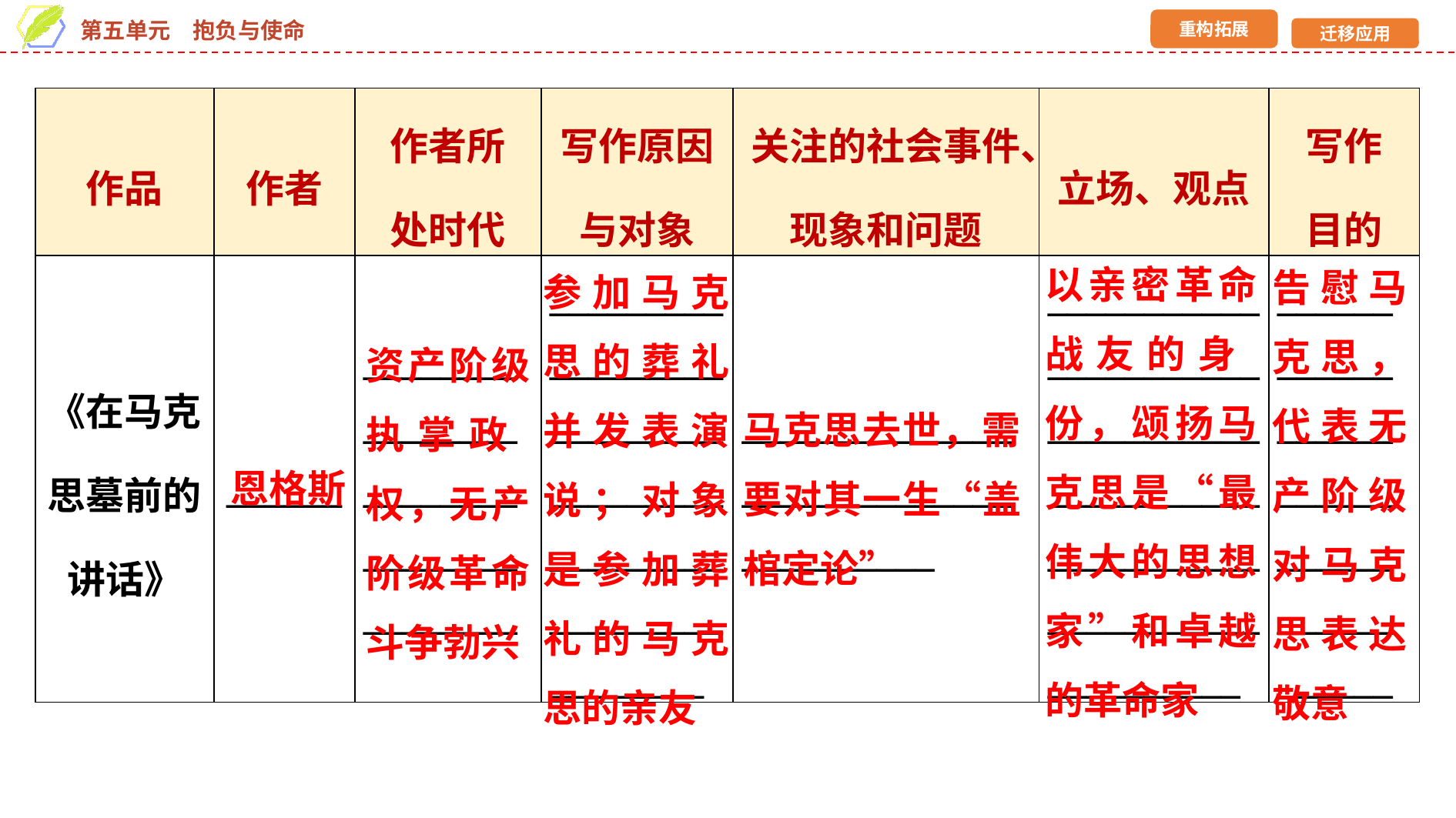

| 作品 | 作者 | 作者所 处时代 | 写作原因 与对象 | 关注的社会事件、现象和问题 | 立场、观点 | 写作 目的 |
| --- | --- | --- | --- | --- | --- | --- |
| 《在马克思墓前的讲话》 | \_\_\_\_\_\_ | \_\_\_\_\_\_\_\_\_\_\_\_\_\_\_\_\_\_\_\_\_\_\_\_\_\_\_\_\_\_\_\_\_\_\_\_\_\_\_\_ | \_\_\_\_\_\_\_\_\_\_\_\_\_\_\_\_\_\_\_\_\_\_\_\_\_\_\_\_\_\_\_\_\_\_\_\_\_\_\_\_\_\_\_\_\_\_\_\_\_\_\_\_\_\_\_\_\_\_\_\_\_\_ | \_\_\_\_\_\_\_\_\_\_\_\_\_\_\_\_\_\_\_\_\_\_\_\_\_\_\_\_\_\_\_\_\_\_\_\_\_\_ | \_\_\_\_\_\_\_\_\_\_\_\_\_\_\_\_\_\_\_\_\_\_\_\_\_\_\_\_\_\_\_\_\_\_\_\_\_\_\_\_\_\_\_\_\_\_\_\_\_\_\_\_\_\_\_\_\_\_\_\_\_\_\_\_\_\_\_\_\_\_\_\_\_\_\_\_ | \_\_\_\_\_\_\_\_\_\_\_\_\_\_\_\_\_\_\_\_\_\_\_\_\_\_\_\_\_\_\_\_\_\_\_\_\_\_\_\_\_\_ |
以亲密革命战友的身  份，颂扬马克思是“最伟大的思想家”和卓越的革命家
告慰马克思，代表无产阶级对马克思表达敬意
参加马克思的葬礼并发表演说；对象是参加葬礼的马克思的亲友
资产阶级执掌政  权，无产阶级革命斗争勃兴
马克思去世，需要对其一生“盖棺定论”
恩格斯